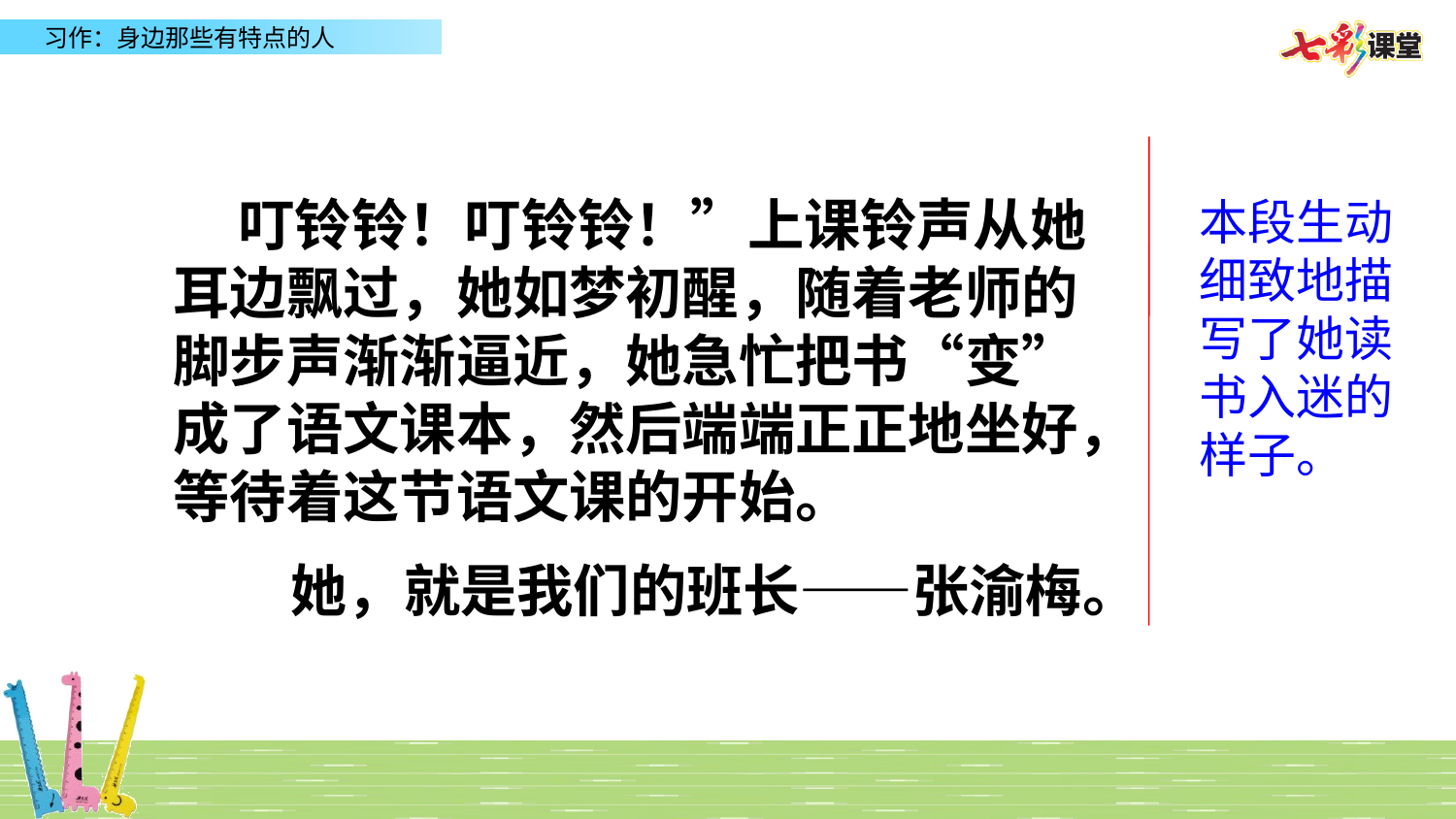

叮铃铃！叮铃铃！”上课铃声从她耳边飘过，她如梦初醒，随着老师的脚步声渐渐逼近，她急忙把书“变”成了语文课本，然后端端正正地坐好，等待着这节语文课的开始。
本段生动细致地描写了她读书入迷的样子。
她，就是我们的班长——张渝梅。